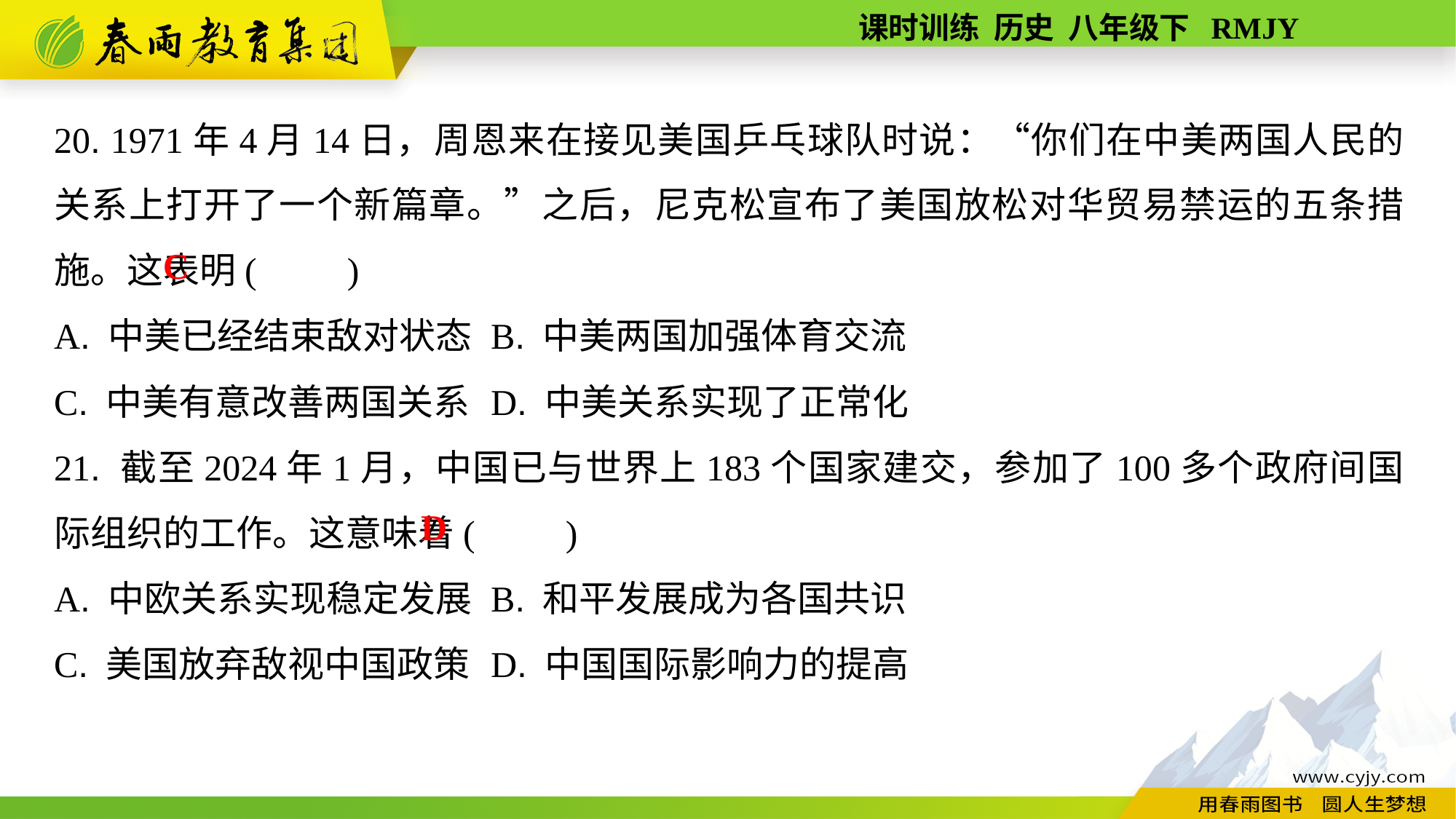

20. 1971年4月14日，周恩来在接见美国乒乓球队时说：“你们在中美两国人民的关系上打开了一个新篇章。”之后，尼克松宣布了美国放松对华贸易禁运的五条措施。这表明(　　)
A. 中美已经结束敌对状态	B. 中美两国加强体育交流
C. 中美有意改善两国关系	D. 中美关系实现了正常化
21. 截至2024年1月，中国已与世界上183个国家建交，参加了100多个政府间国际组织的工作。这意味着(　　)
A. 中欧关系实现稳定发展	B. 和平发展成为各国共识
C. 美国放弃敌视中国政策	D. 中国国际影响力的提高
C
D